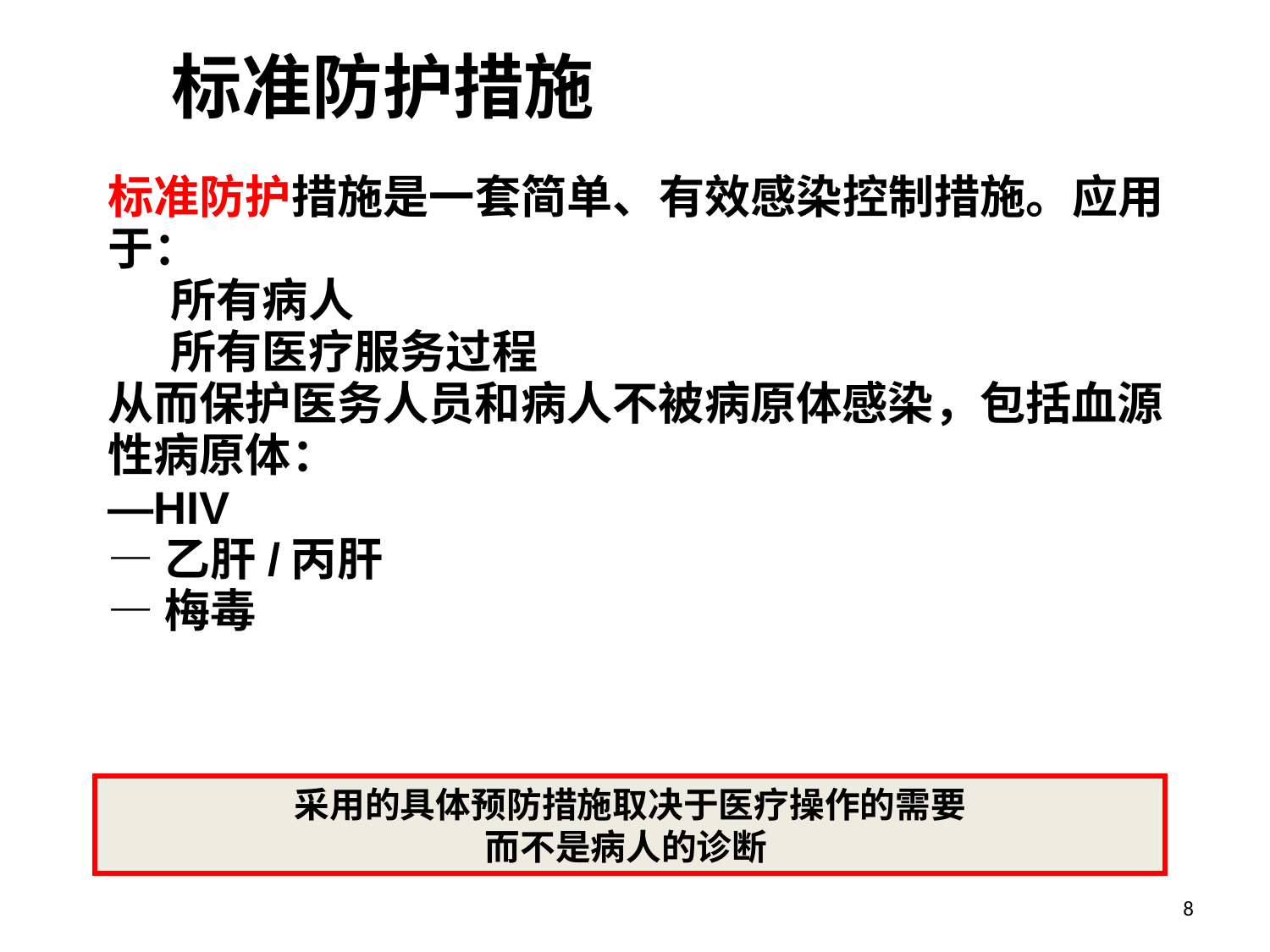

标准防护措施
标准防护措施是一套简单、有效感染控制措施。应用于：
     所有病人
     所有医疗服务过程
从而保护医务人员和病人不被病原体感染，包括血源性病原体：
—HIV
—乙肝/丙肝
—梅毒
采用的具体预防措施取决于医疗操作的需要
而不是病人的诊断
8